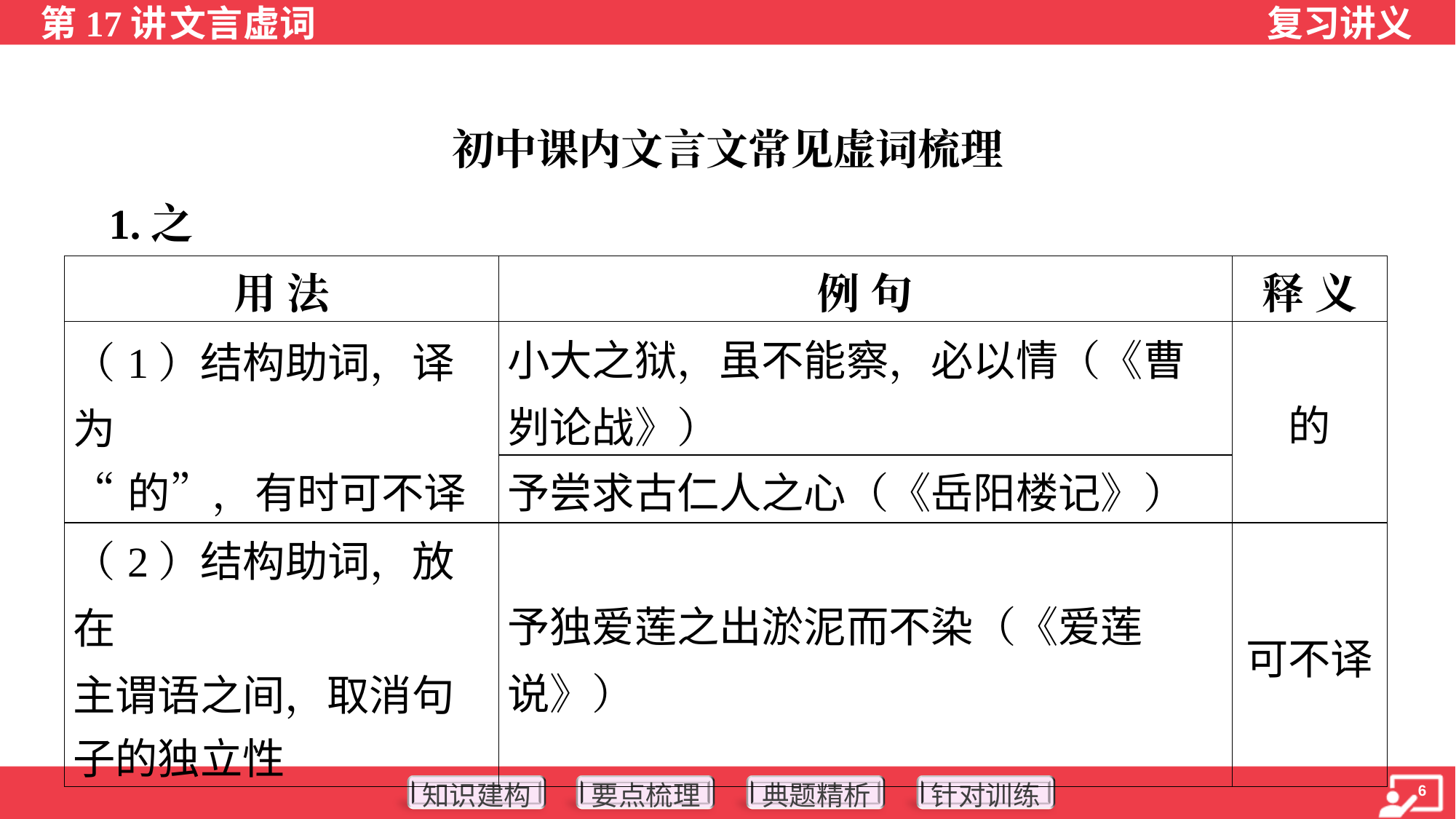

初中课内文言文常见虚词梳理
    1.之
| 用 法 | 例 句 | 释 义 |
| --- | --- | --- |
| （1）结构助词，译为 “的”，有时可不译 | 小大之狱，虽不能察，必以情（《曹刿论战》） | 的 |
|  | 予尝求古仁人之心（《岳阳楼记》） |  |
| （2）结构助词，放在 主谓语之间，取消句 子的独立性 | 予独爱莲之出淤泥而不染（《爱莲说》） | 可不译 |